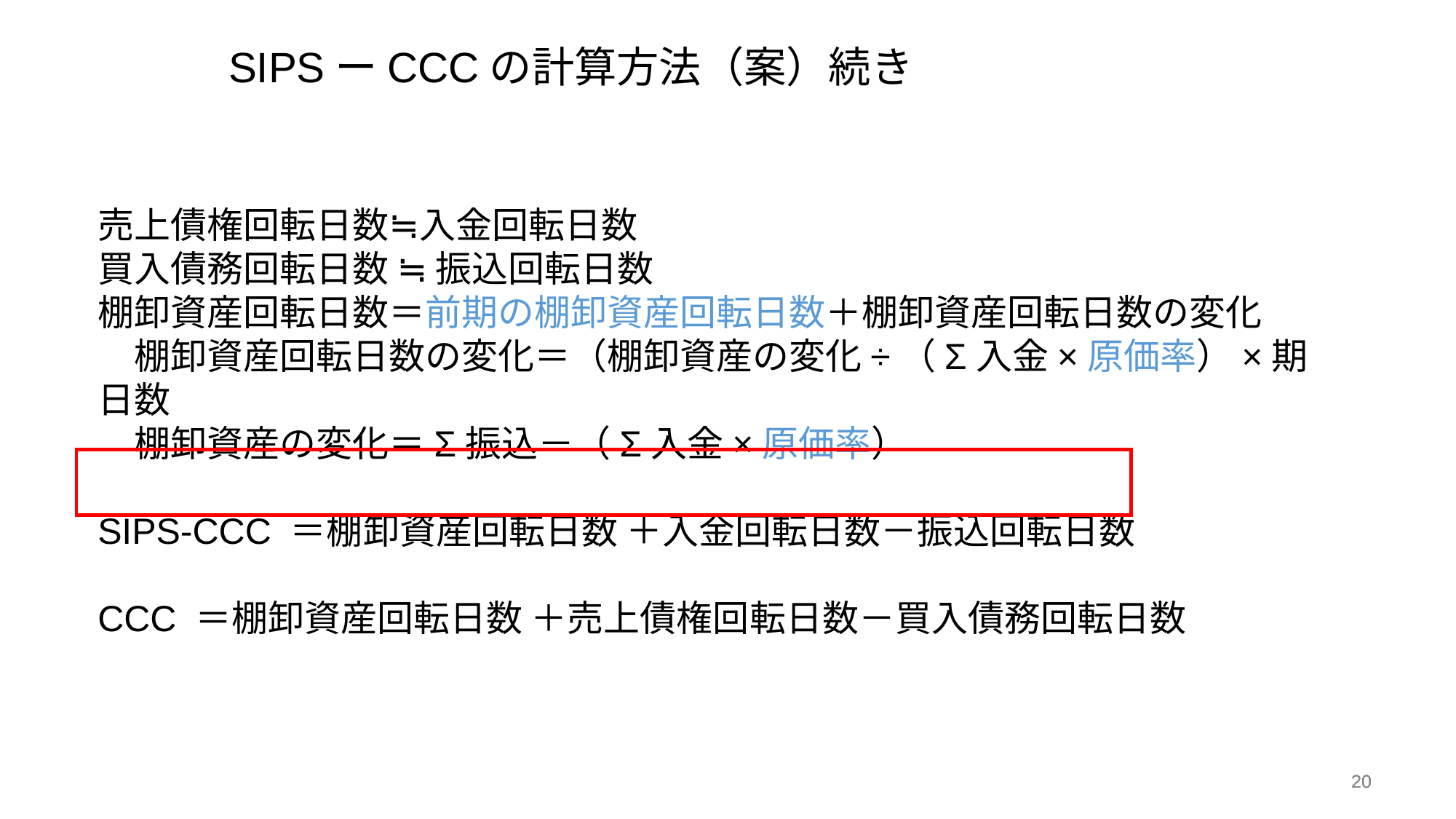

SIPSーCCCの計算方法（案）続き

売上債権回転日数≒入金回転日数
買入債務回転日数 ≒ 振込回転日数
棚卸資産回転日数＝前期の棚卸資産回転日数＋棚卸資産回転日数の変化
　棚卸資産回転日数の変化＝（棚卸資産の変化÷（Σ入金×原価率）×期日数
　棚卸資産の変化＝Σ振込－（Σ入金×原価率）

SIPS-CCC ＝棚卸資産回転日数 ＋入金回転日数－振込回転日数

CCC ＝棚卸資産回転日数 ＋売上債権回転日数－買入債務回転日数

20
20
20